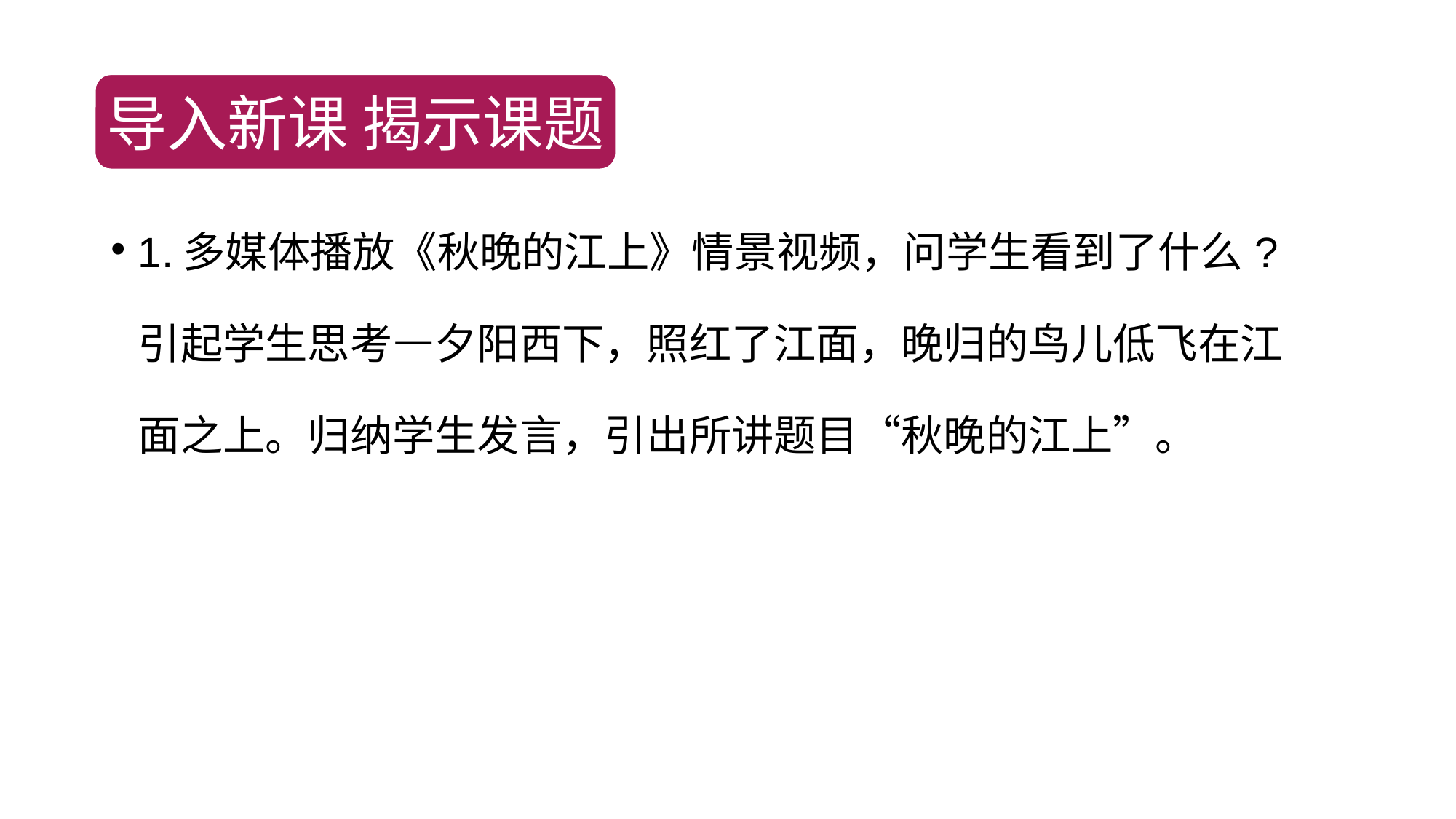

导入新课 揭示课题
1.多媒体播放《秋晚的江上》情景视频，问学生看到了什么?引起学生思考—夕阳西下，照红了江面，晚归的鸟儿低飞在江面之上。归纳学生发言，引出所讲题目“秋晚的江上”。